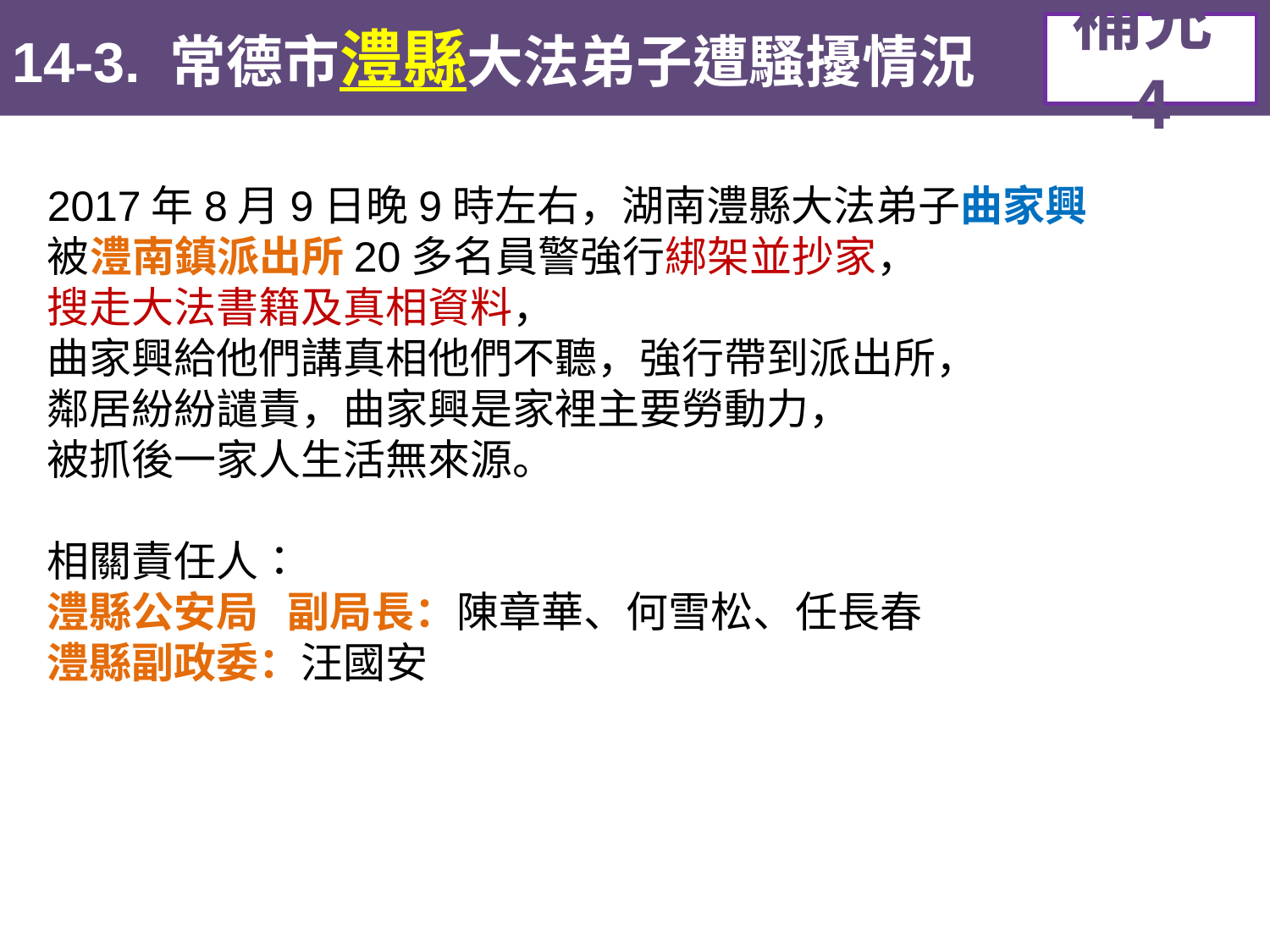

14-3. 常德市澧縣大法弟子遭騷擾情況
補充4
2017年8月9日晚9時左右，湖南澧縣大法弟子曲家興
被澧南鎮派出所20多名員警強行綁架並抄家，
搜走大法書籍及真相資料，
曲家興給他們講真相他們不聽，強行帶到派出所，
鄰居紛紛譴責，曲家興是家裡主要勞動力，
被抓後一家人生活無來源。
相關責任人：
澧縣公安局   副局長：陳章華、何雪松、任長春
澧縣副政委：汪國安